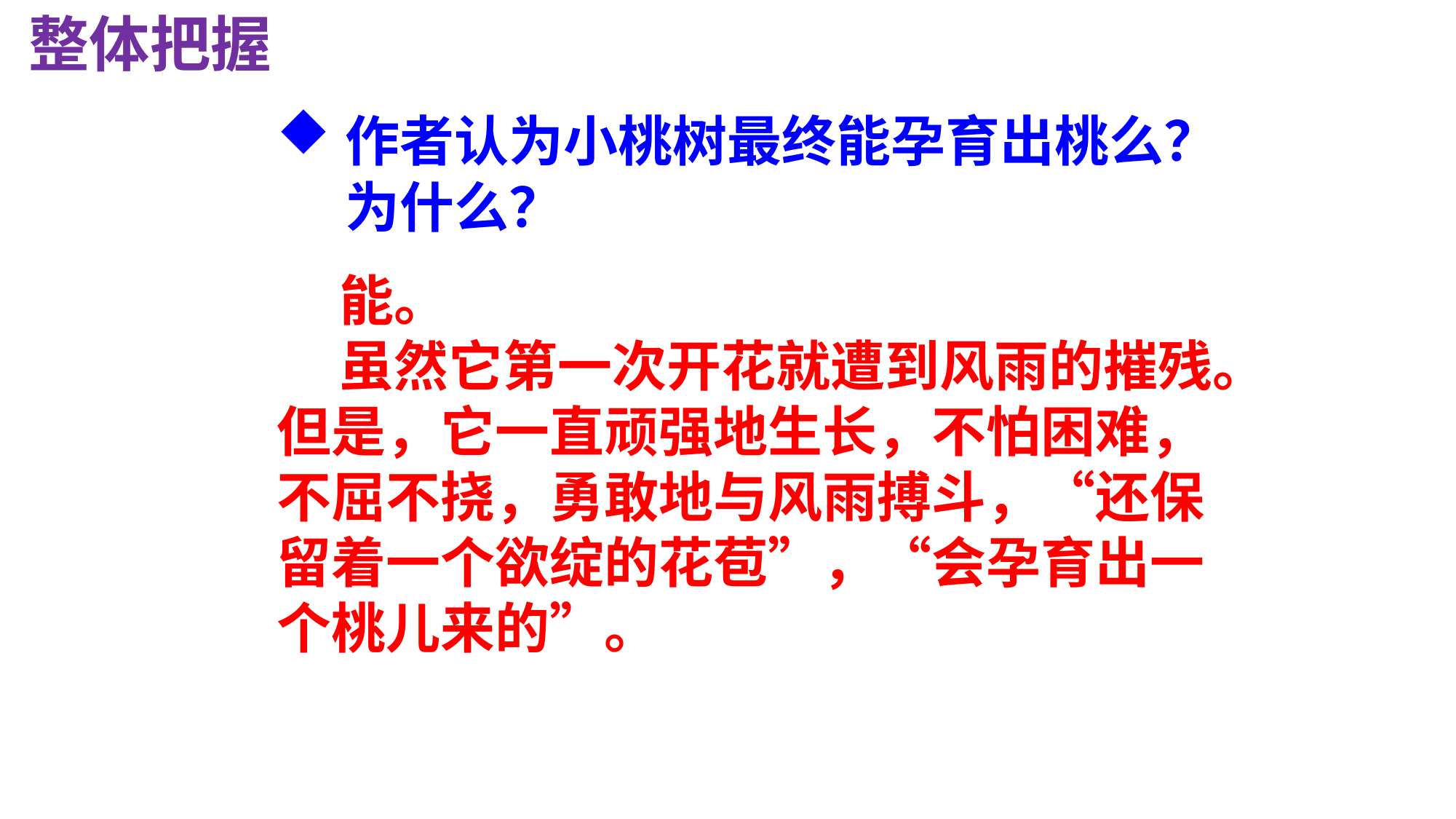

整体把握
作者认为小桃树最终能孕育出桃么？为什么？
    能。
    虽然它第一次开花就遭到风雨的摧残。但是，它一直顽强地生长，不怕困难，不屈不挠，勇敢地与风雨搏斗，“还保留着一个欲绽的花苞”，“会孕育出一个桃儿来的”。